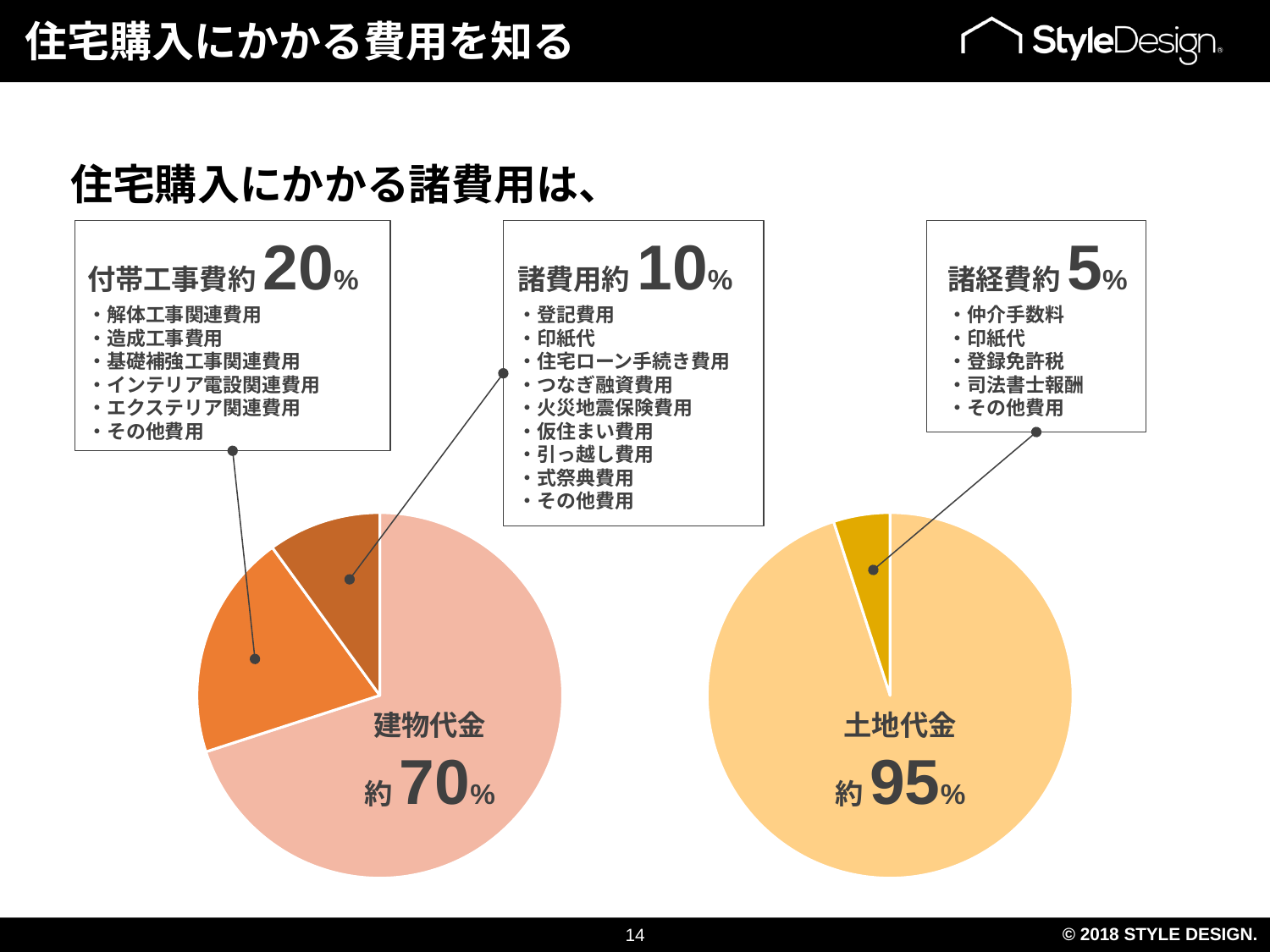

住宅購入にかかる費用を知る
住宅購入にかかる諸費用は、

付帯工事費約20%
・解体工事関連費用
・造成工事費用
・基礎補強工事関連費用
・インテリア電設関連費用
・エクステリア関連費用
・その他費用

諸費用約10%
・登記費用
・印紙代
・住宅ローン手続き費用
・つなぎ融資費用
・火災地震保険費用
・仮住まい費用
・引っ越し費用
・式祭典費用
・その他費用

諸経費約5%
・仲介手数料
・印紙代
・登録免許税
・司法書士報酬
・その他費用

### Chart

| Category |  |
|---|---|
| 本体工事 | 0.7 |
| 付帯工事費 | 0.2 |
| 諸経費 | 0.1 |

### Chart

| Category |  |
|---|---|
| 土地代金 | 0.95 |
| 諸経費 | 0.05 |
建物代金
約70%
土地代金
約95%
14